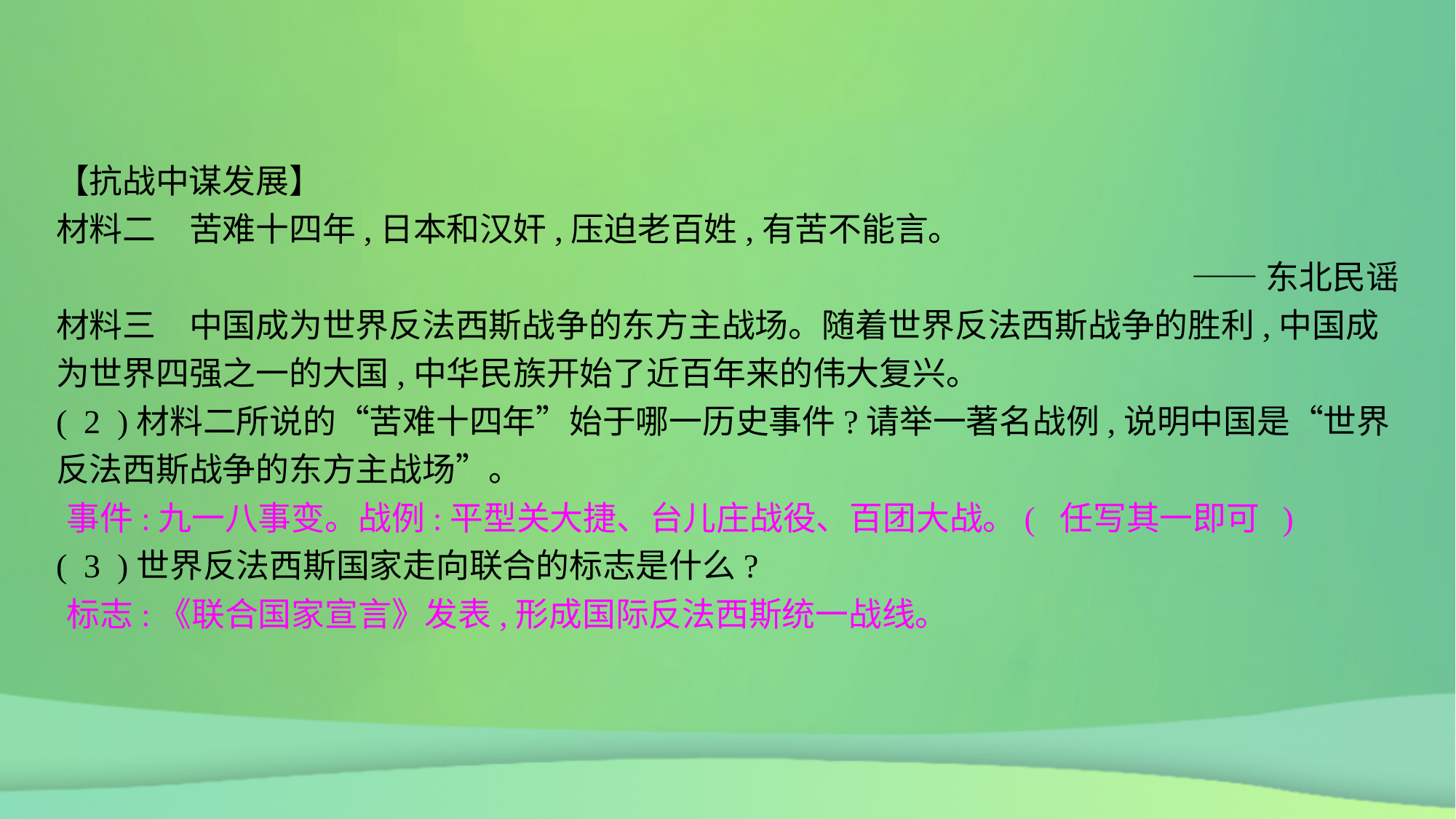

【抗战中谋发展】
材料二　苦难十四年,日本和汉奸,压迫老百姓,有苦不能言。
——东北民谣
材料三　中国成为世界反法西斯战争的东方主战场。随着世界反法西斯战争的胜利,中国成为世界四强之一的大国,中华民族开始了近百年来的伟大复兴。
(  2  )材料二所说的“苦难十四年”始于哪一历史事件?请举一著名战例,说明中国是“世界反法西斯战争的东方主战场”。

(  3  )世界反法西斯国家走向联合的标志是什么?

事件:九一八事变。战例:平型关大捷、台儿庄战役、百团大战。(  任写其一即可  )

标志:《联合国家宣言》发表,形成国际反法西斯统一战线。